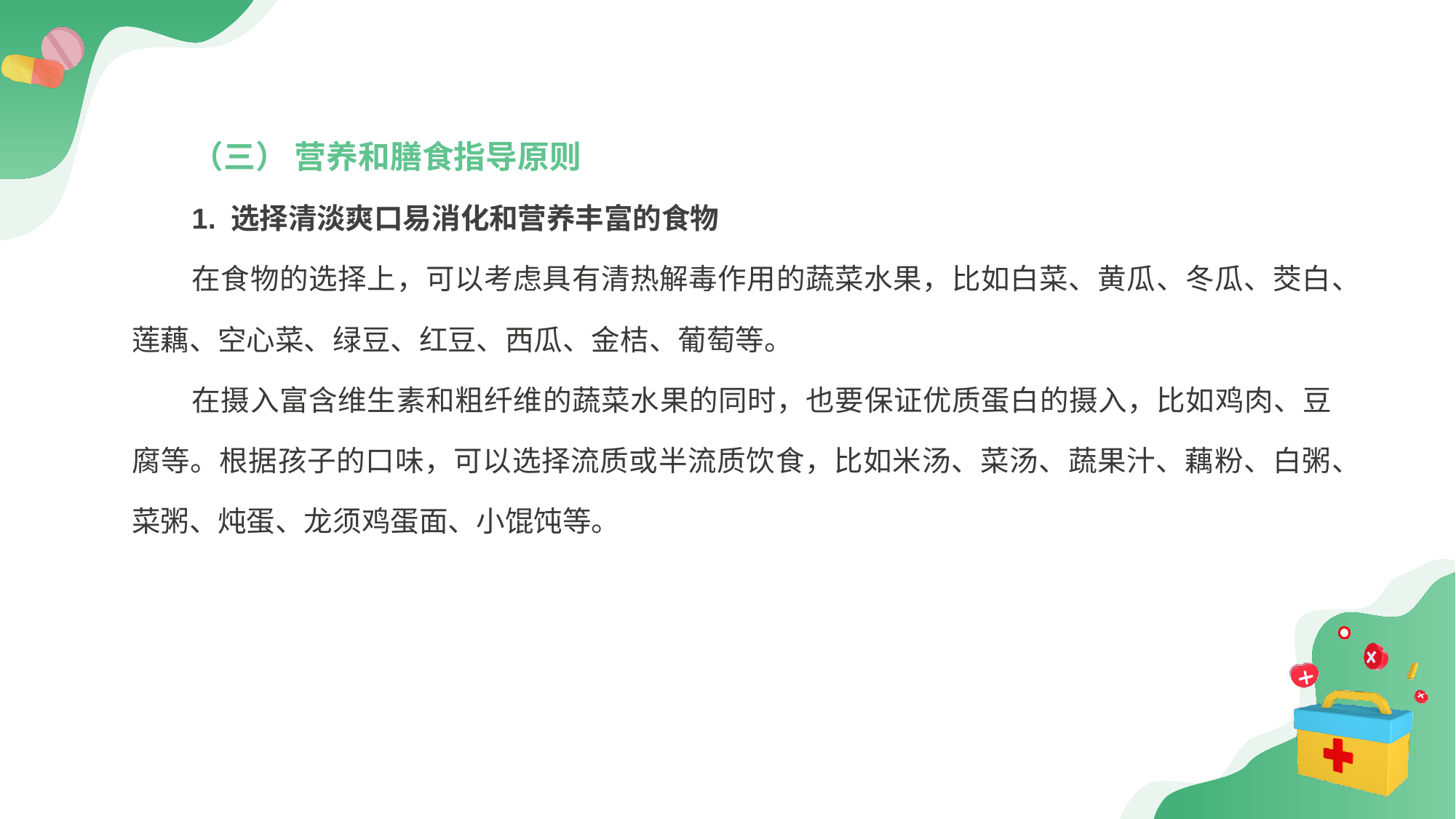

（三） 营养和膳食指导原则
1. 选择清淡爽口易消化和营养丰富的食物
在食物的选择上，可以考虑具有清热解毒作用的蔬菜水果，比如白菜、黄瓜、冬瓜、茭白、莲藕、空心菜、绿豆、红豆、西瓜、金桔、葡萄等。
在摄入富含维生素和粗纤维的蔬菜水果的同时，也要保证优质蛋白的摄入，比如鸡肉、豆腐等。根据孩子的口味，可以选择流质或半流质饮食，比如米汤、菜汤、蔬果汁、藕粉、白粥、菜粥、炖蛋、龙须鸡蛋面、小馄饨等。